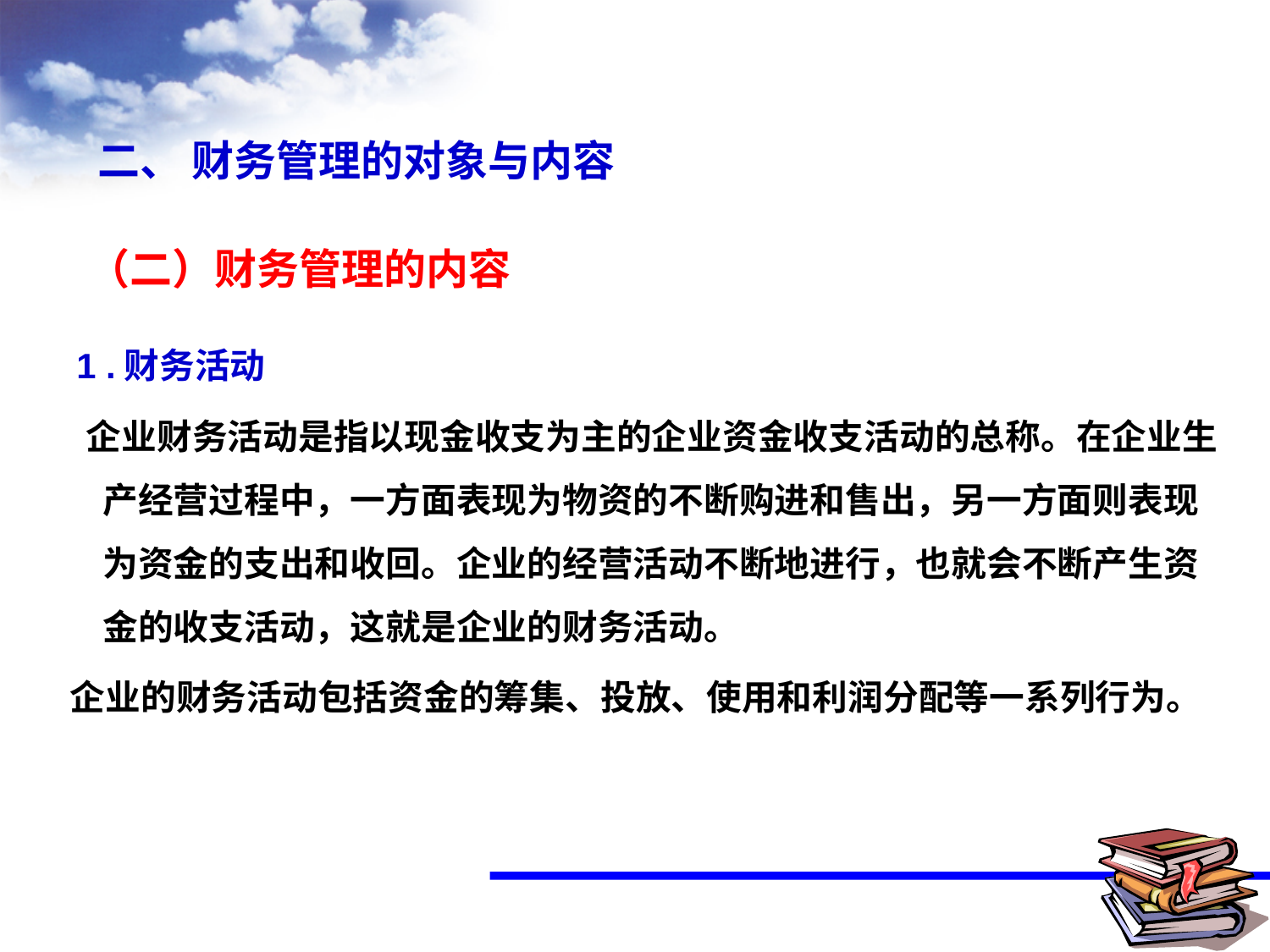

二、 财务管理的对象与内容
（二）财务管理的内容
    1 .财务活动
     企业财务活动是指以现金收支为主的企业资金收支活动的总称。在企业生产经营过程中，一方面表现为物资的不断购进和售出，另一方面则表现为资金的支出和收回。企业的经营活动不断地进行，也就会不断产生资金的收支活动，这就是企业的财务活动。
   企业的财务活动包括资金的筹集、投放、使用和利润分配等一系列行为。